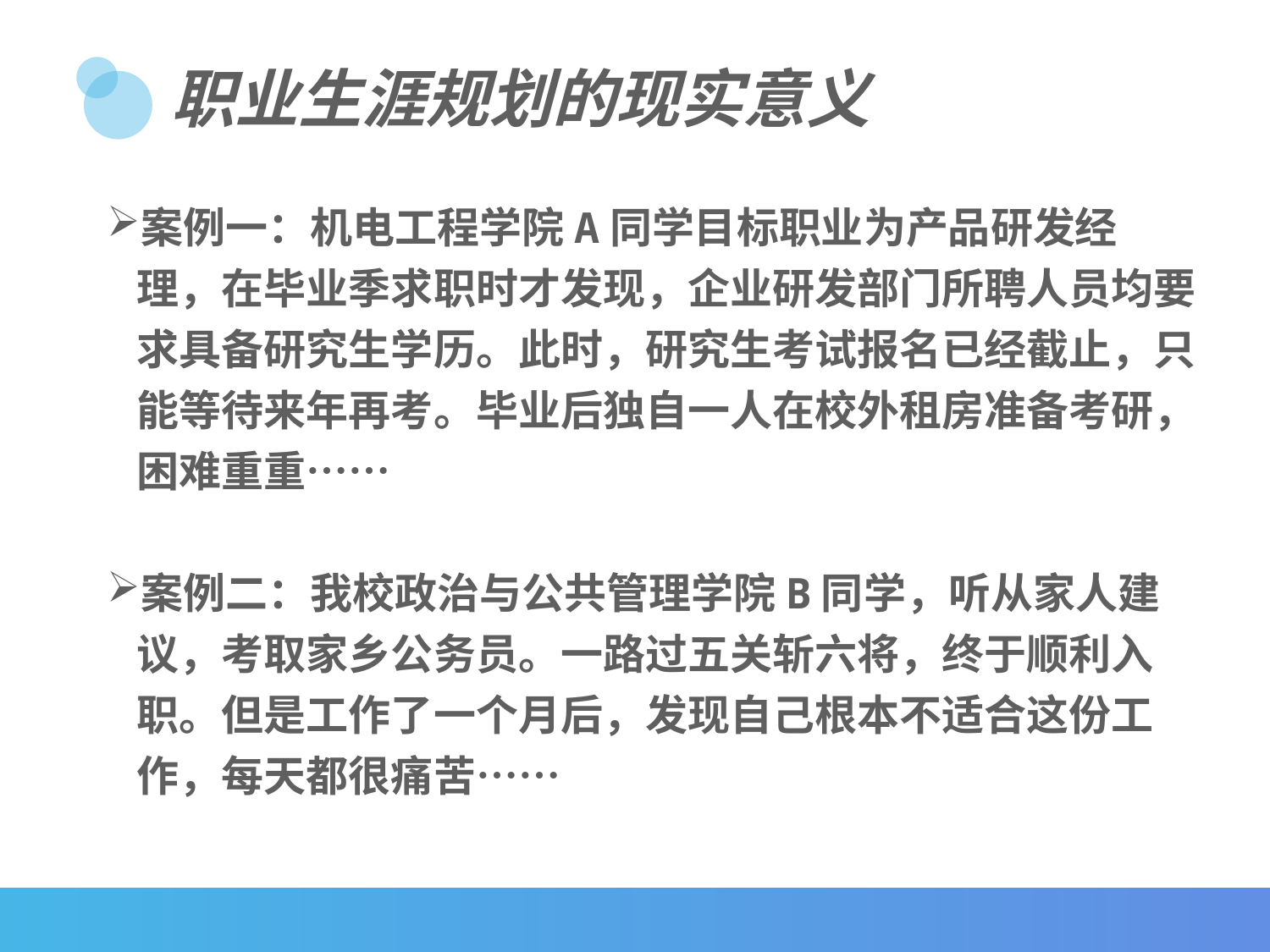

职业生涯规划的现实意义
案例一：机电工程学院A同学目标职业为产品研发经理，在毕业季求职时才发现，企业研发部门所聘人员均要求具备研究生学历。此时，研究生考试报名已经截止，只能等待来年再考。毕业后独自一人在校外租房准备考研，困难重重……

案例二：我校政治与公共管理学院B同学，听从家人建议，考取家乡公务员。一路过五关斩六将，终于顺利入职。但是工作了一个月后，发现自己根本不适合这份工作，每天都很痛苦……